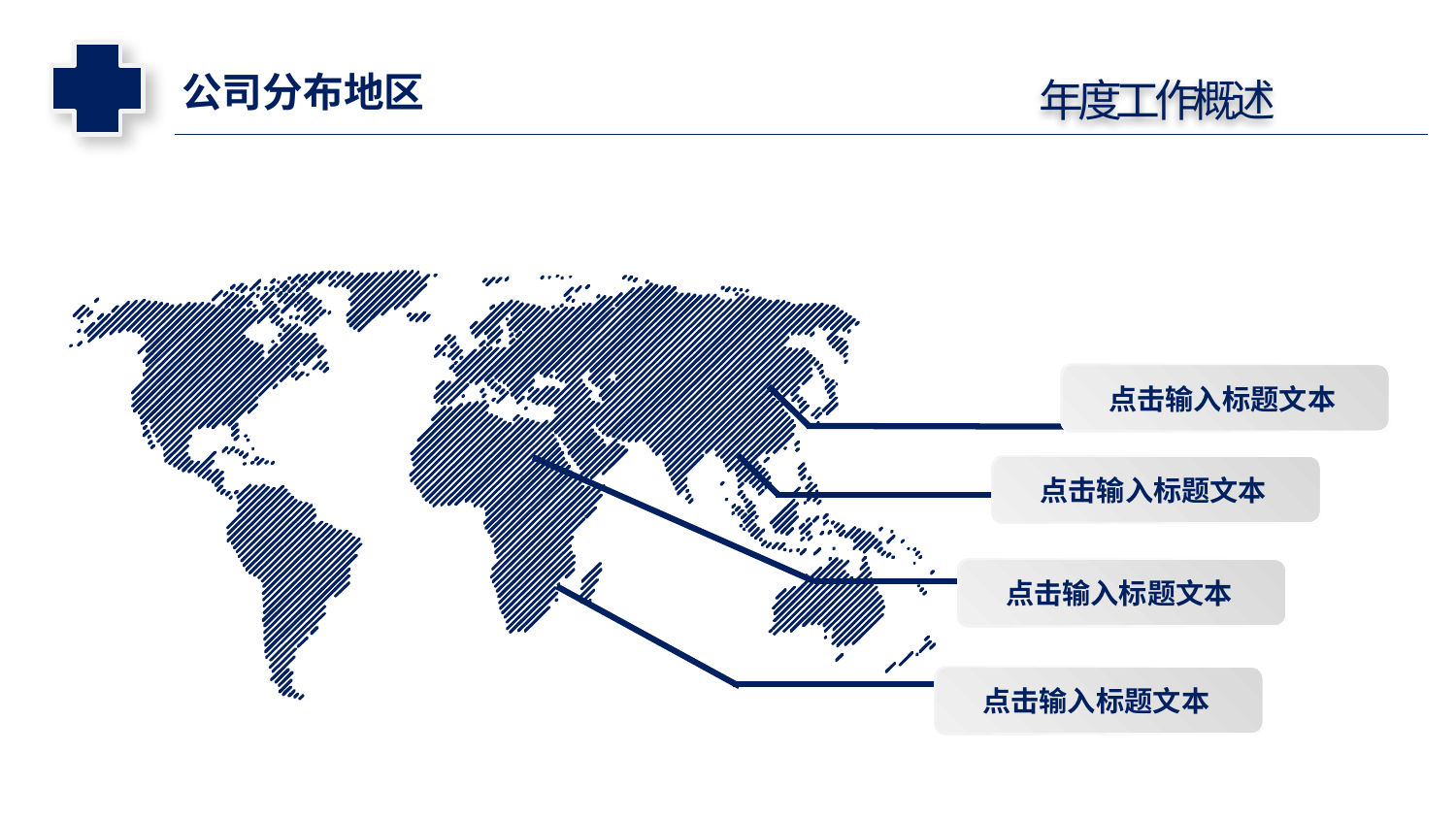

公司分布地区
年度工作概述

点击输入标题文本

点击输入标题文本

点击输入标题文本

点击输入标题文本